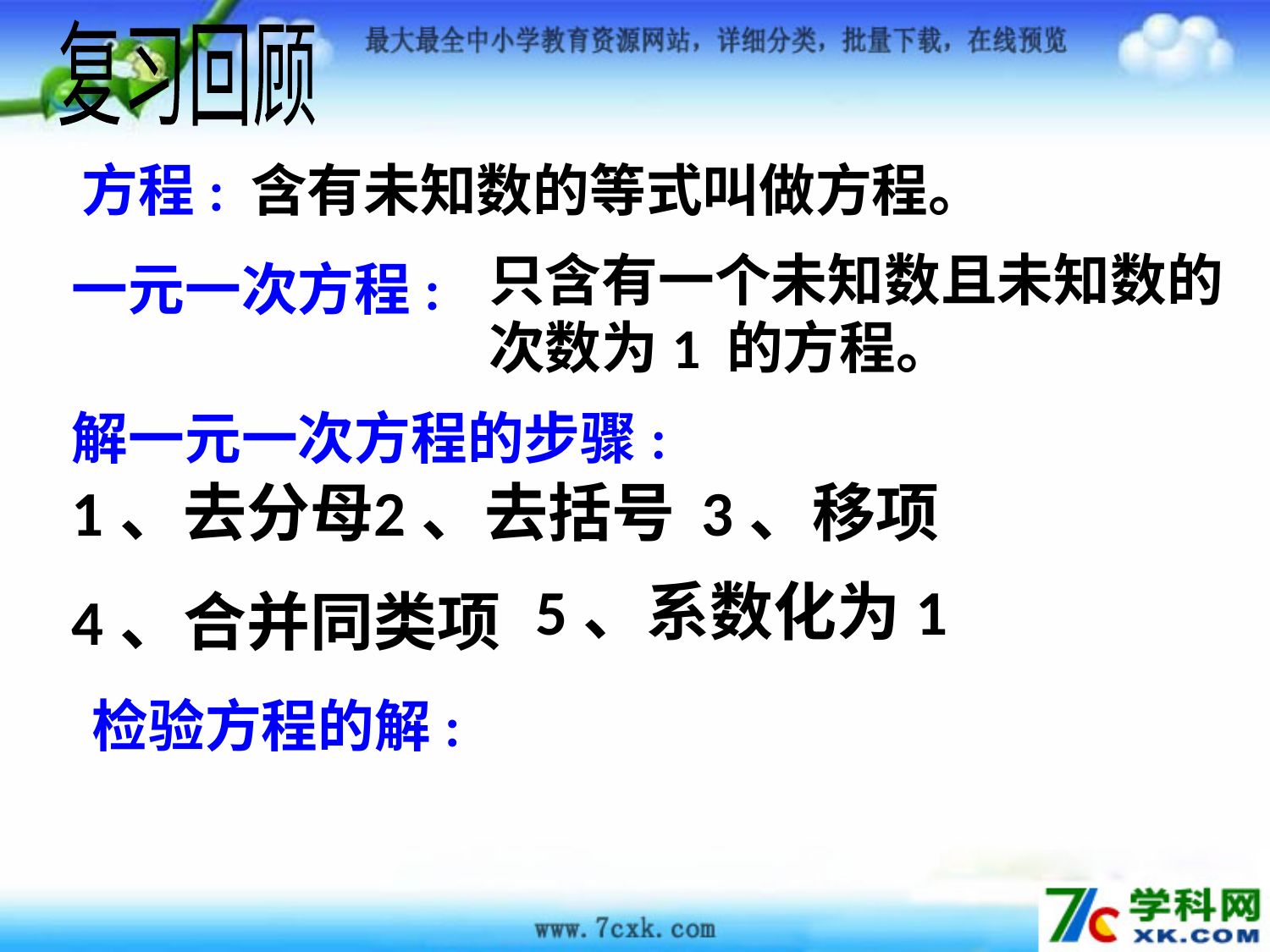

复习回顾
方程:

含有未知数的等式叫做方程。
只含有一个未知数且未知数的次数为1 的方程。
一元一次方程:

解一元一次方程的步骤:

1、去分母
2、去括号
3、移项
5、系数化为1
4、合并同类项
检验方程的解: